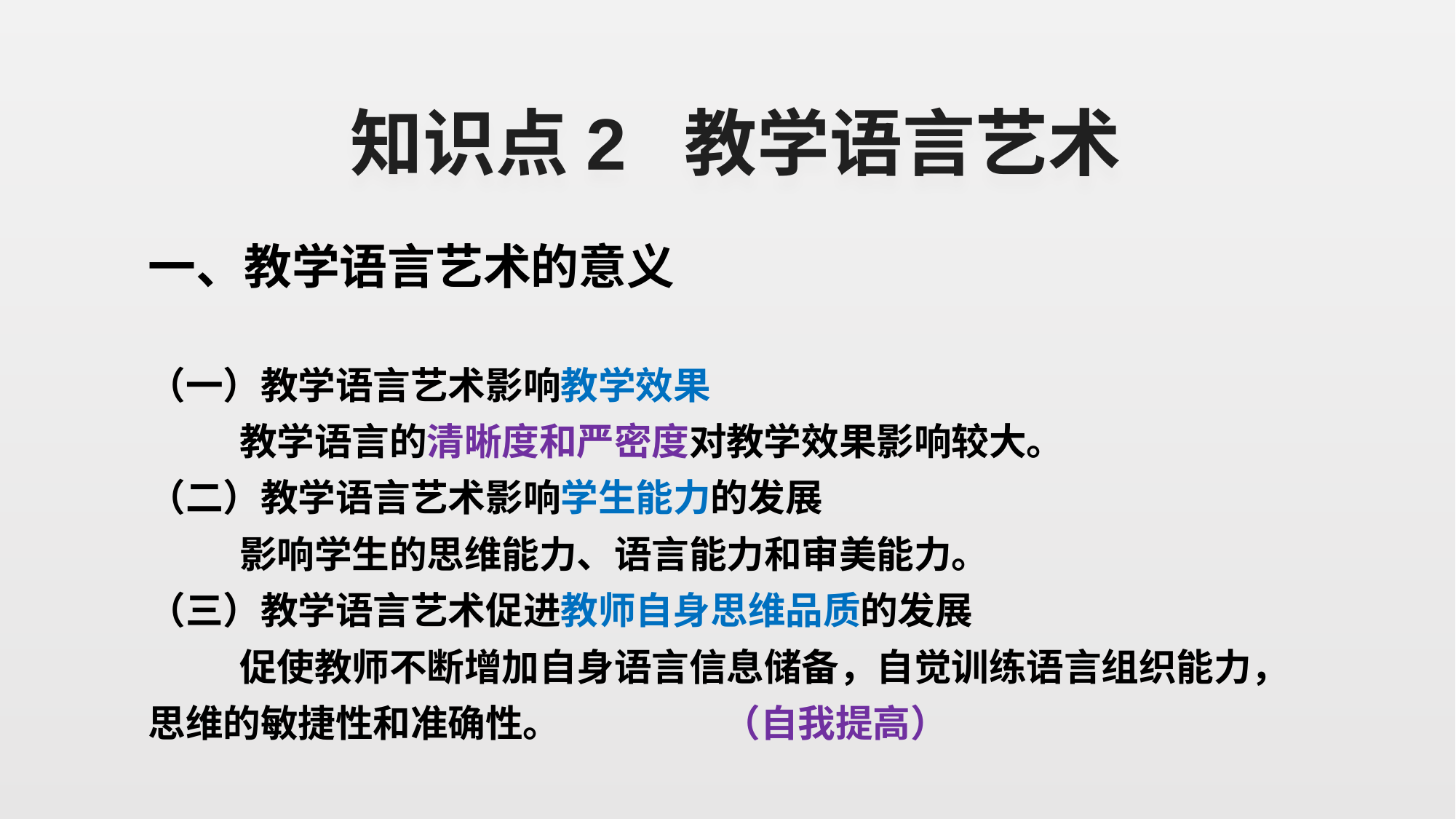

# 知识点2  教学语言艺术
一、教学语言艺术的意义

（一）教学语言艺术影响教学效果
          教学语言的清晰度和严密度对教学效果影响较大。
（二）教学语言艺术影响学生能力的发展
          影响学生的思维能力、语言能力和审美能力。
（三）教学语言艺术促进教师自身思维品质的发展
          促使教师不断增加自身语言信息储备，自觉训练语言组织能力，思维的敏捷性和准确性。                   （自我提高）